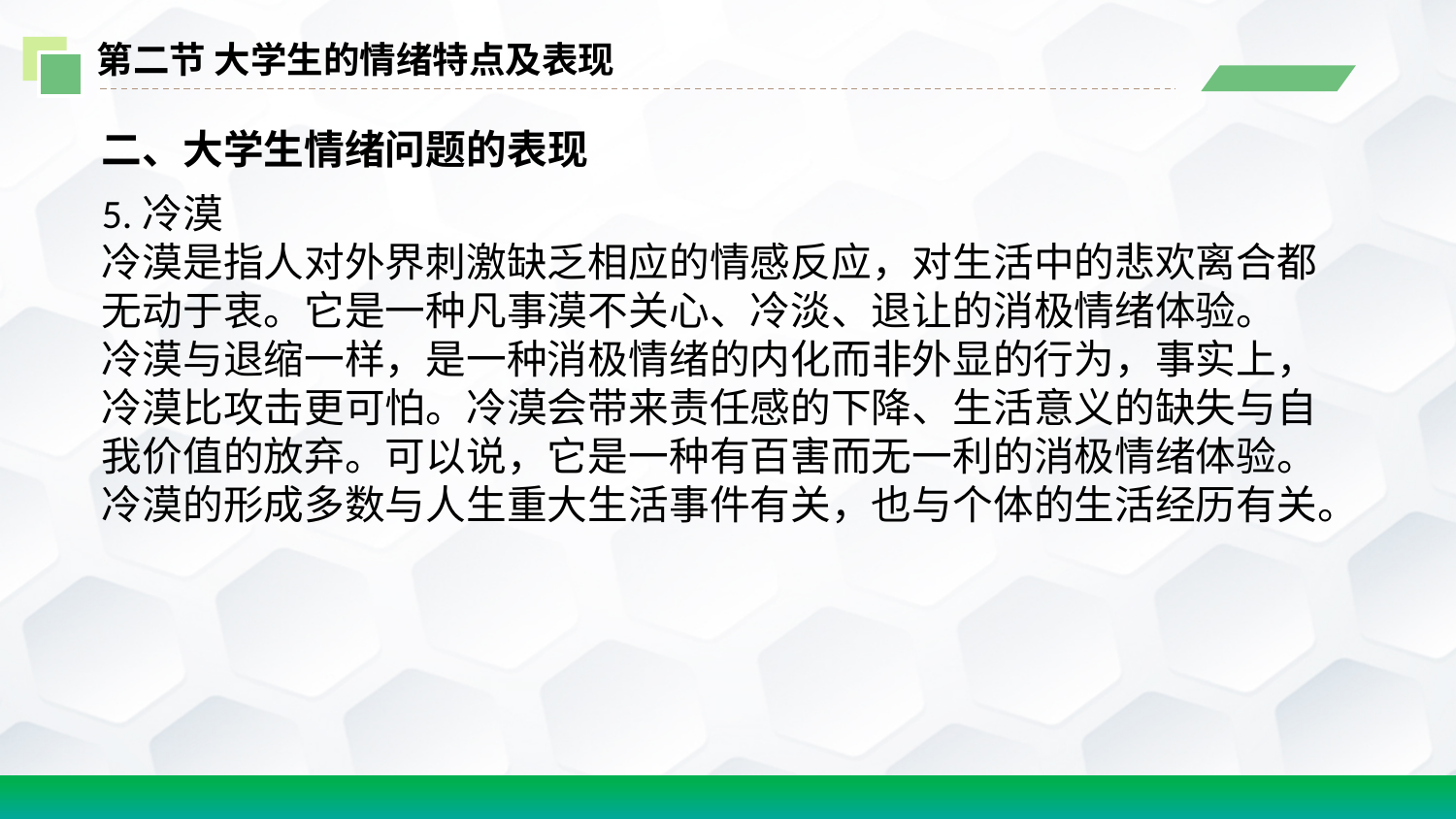

第二节 大学生的情绪特点及表现
二、大学生情绪问题的表现
5.冷漠
冷漠是指人对外界刺激缺乏相应的情感反应，对生活中的悲欢离合都无动于衷。它是一种凡事漠不关心、冷淡、退让的消极情绪体验。
冷漠与退缩一样，是一种消极情绪的内化而非外显的行为，事实上，冷漠比攻击更可怕。冷漠会带来责任感的下降、生活意义的缺失与自我价值的放弃。可以说，它是一种有百害而无一利的消极情绪体验。冷漠的形成多数与人生重大生活事件有关，也与个体的生活经历有关。